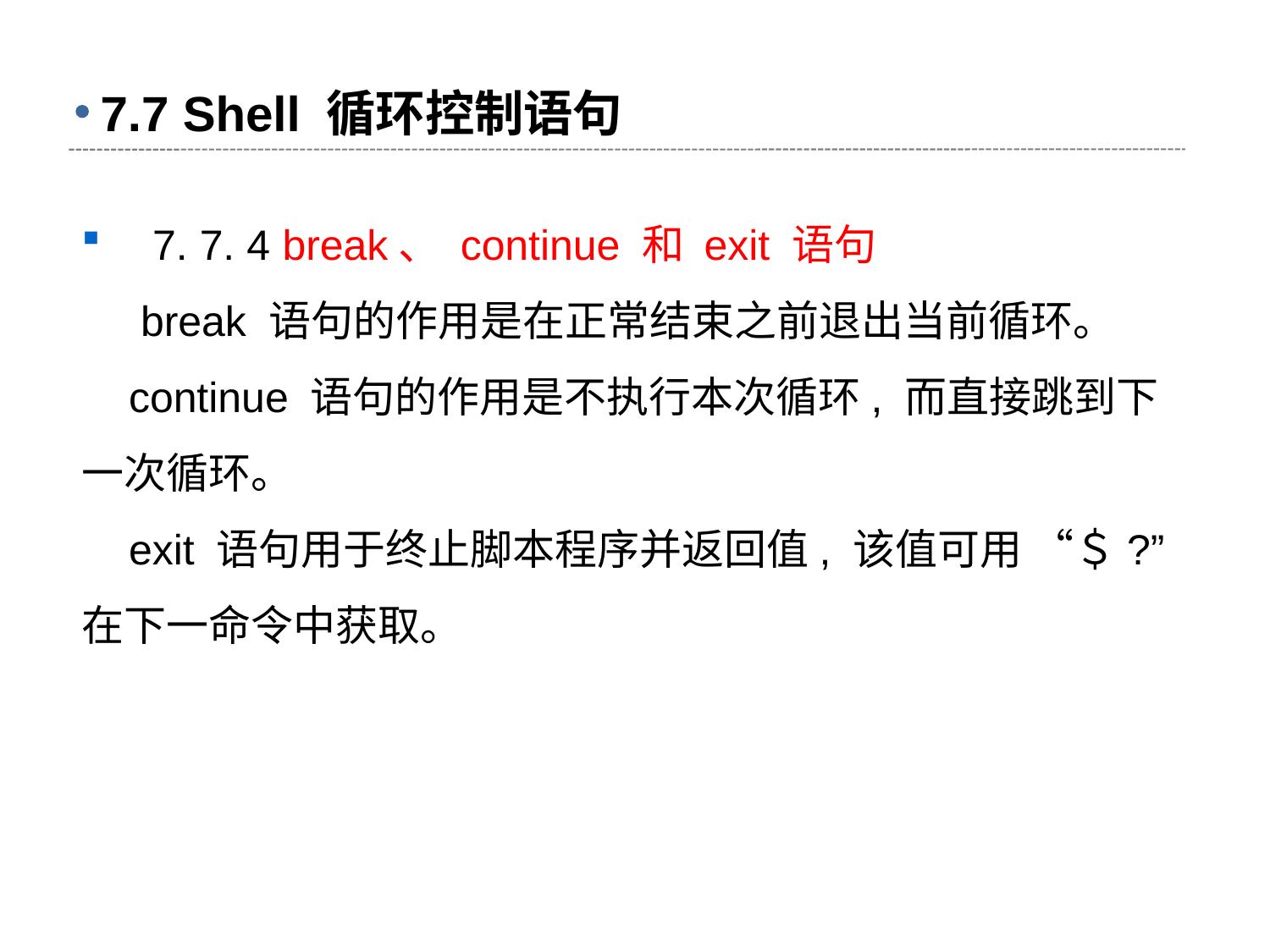

# 7.7 Shell 循环控制语句

  7. 7. 4 break、 continue 和 exit 语句
     break 语句的作用是在正常结束之前退出当前循环。
    continue 语句的作用是不执行本次循环, 而直接跳到下一次循环。
    exit 语句用于终止脚本程序并返回值, 该值可用 “＄?” 在下一命令中获取。